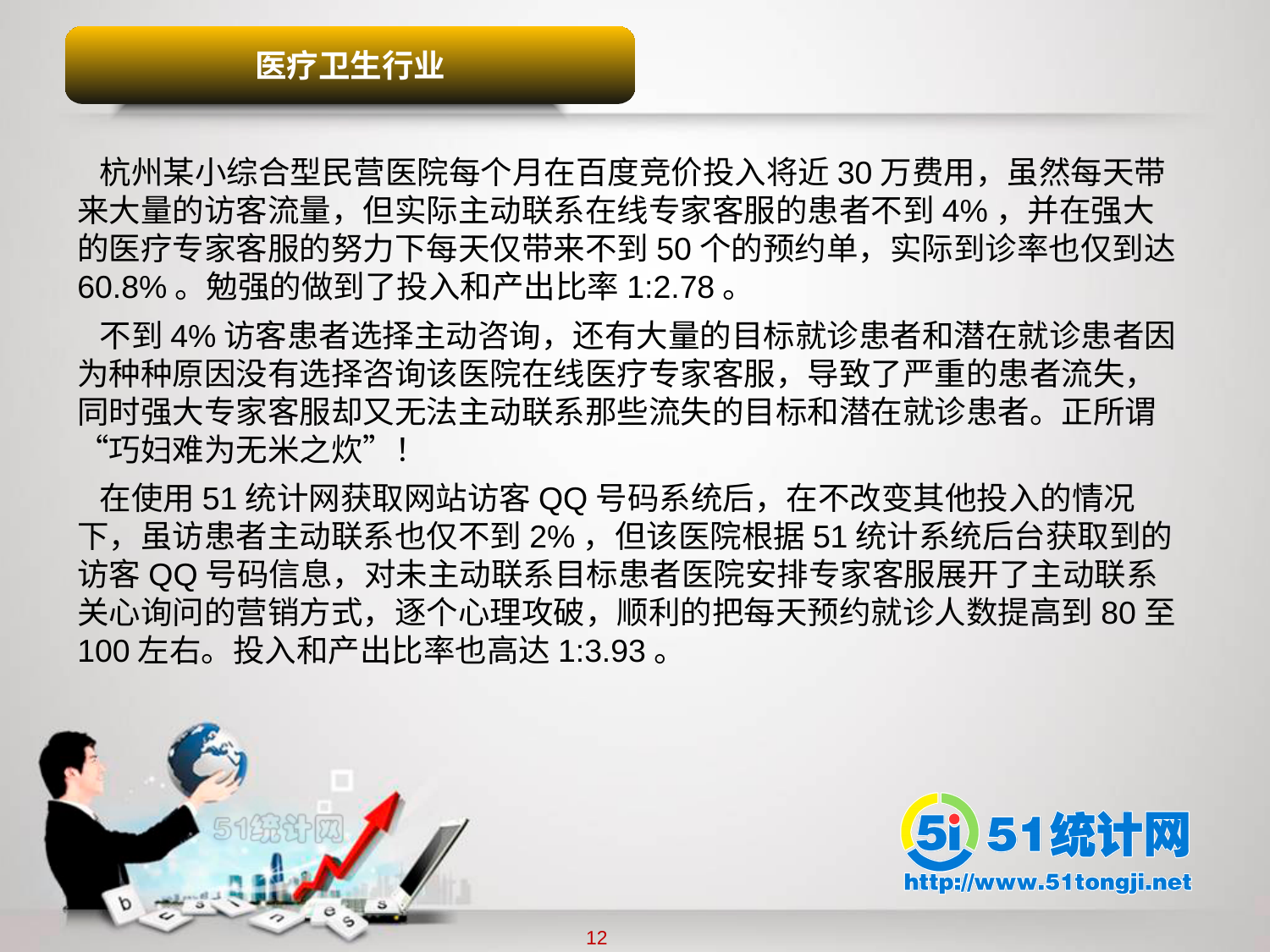

医疗卫生行业

  杭州某小综合型民营医院每个月在百度竞价投入将近30万费用，虽然每天带来大量的访客流量，但实际主动联系在线专家客服的患者不到4%，并在强大的医疗专家客服的努力下每天仅带来不到50个的预约单，实际到诊率也仅到达60.8%。勉强的做到了投入和产出比率1:2.78。
  不到4%访客患者选择主动咨询，还有大量的目标就诊患者和潜在就诊患者因为种种原因没有选择咨询该医院在线医疗专家客服，导致了严重的患者流失，同时强大专家客服却又无法主动联系那些流失的目标和潜在就诊患者。正所谓“巧妇难为无米之炊”！
  在使用51统计网获取网站访客QQ号码系统后，在不改变其他投入的情况下，虽访患者主动联系也仅不到2%，但该医院根据51统计系统后台获取到的访客QQ号码信息，对未主动联系目标患者医院安排专家客服展开了主动联系关心询问的营销方式，逐个心理攻破，顺利的把每天预约就诊人数提高到80至100左右。投入和产出比率也高达1:3.93。